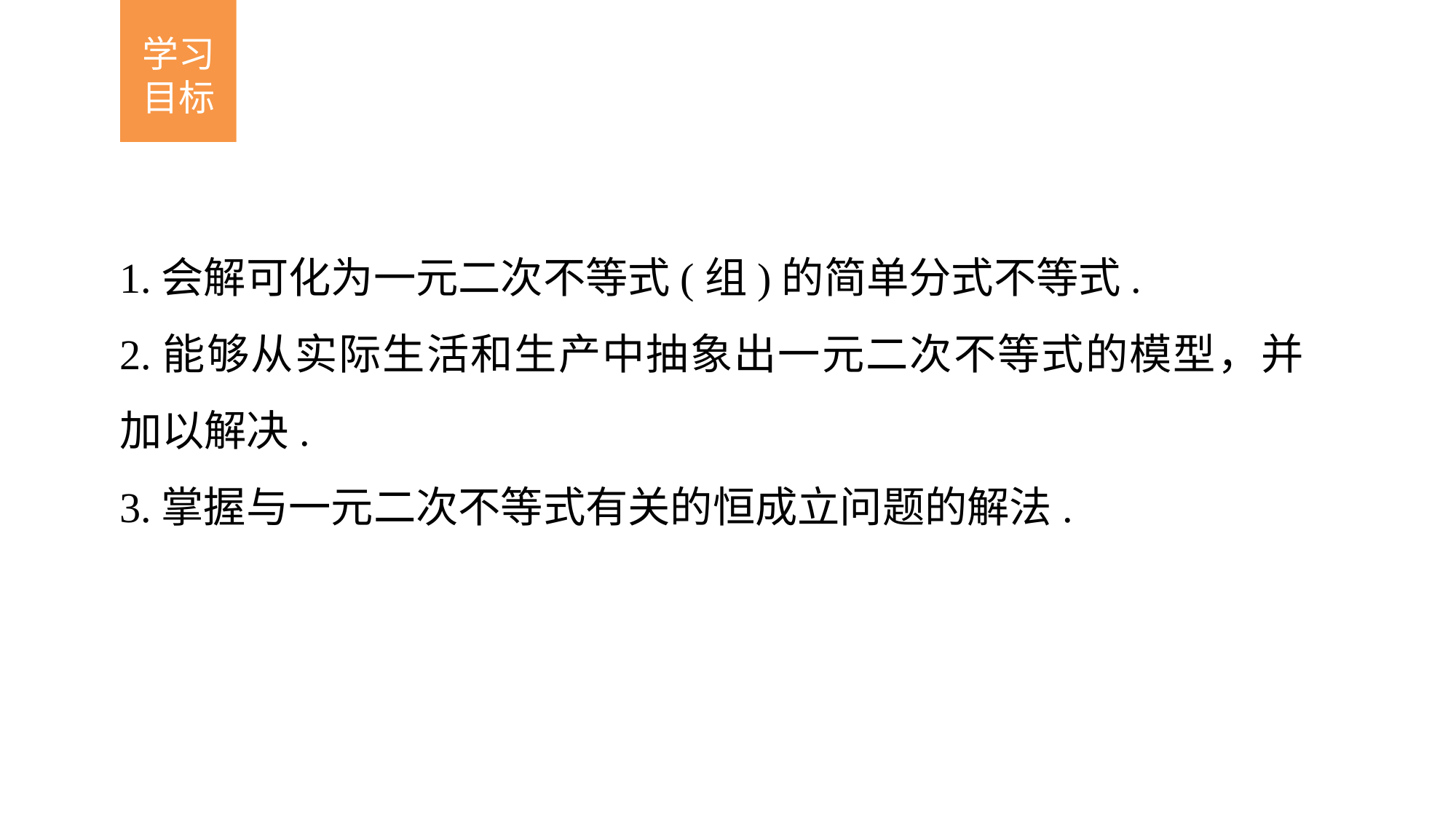

学习目标
1.会解可化为一元二次不等式(组)的简单分式不等式.
2.能够从实际生活和生产中抽象出一元二次不等式的模型，并加以解决.
3.掌握与一元二次不等式有关的恒成立问题的解法.